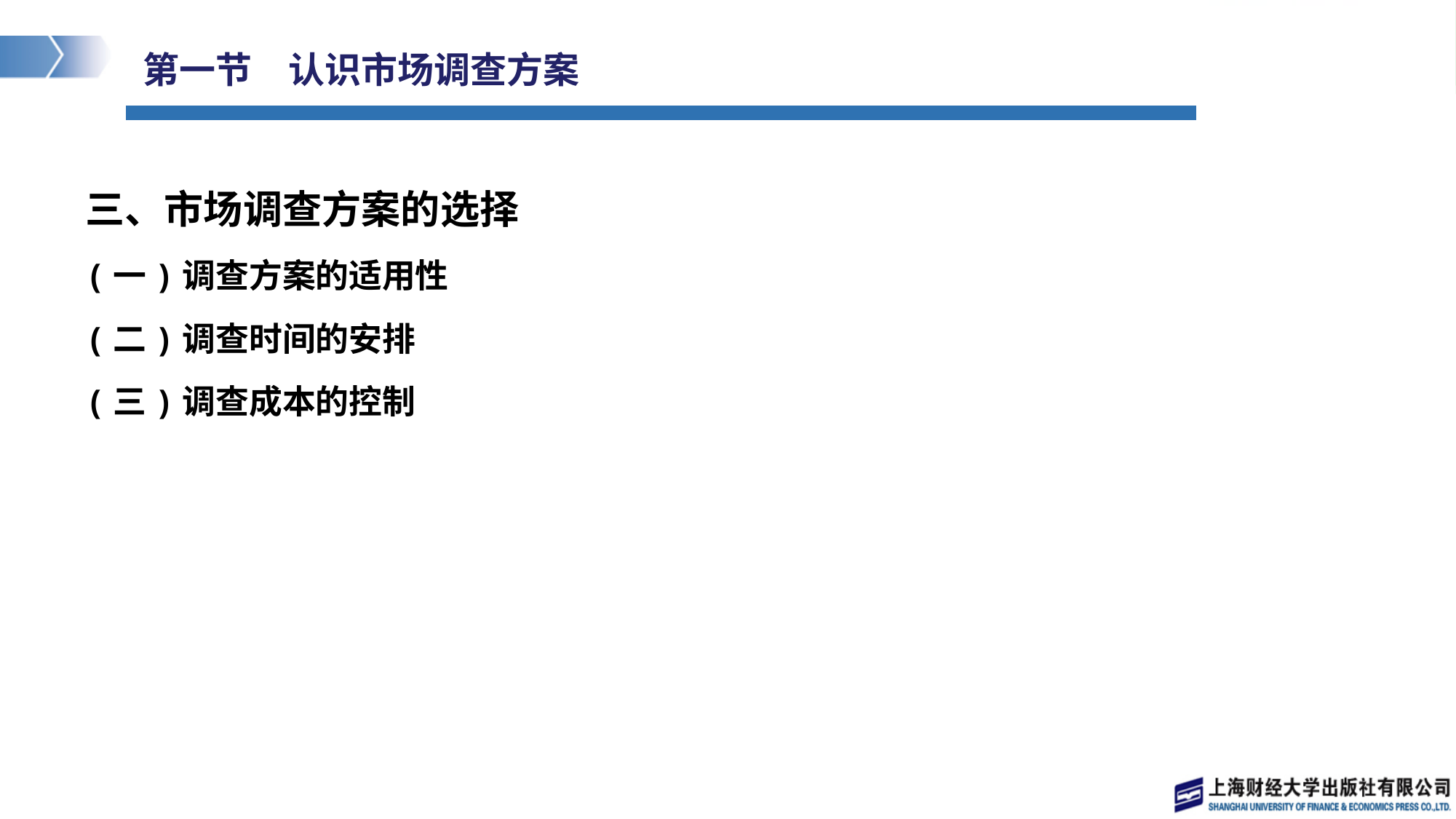

# 第一节　认识市场调查方案
三、市场调查方案的选择
(一)调查方案的适用性
(二)调查时间的安排
(三)调查成本的控制